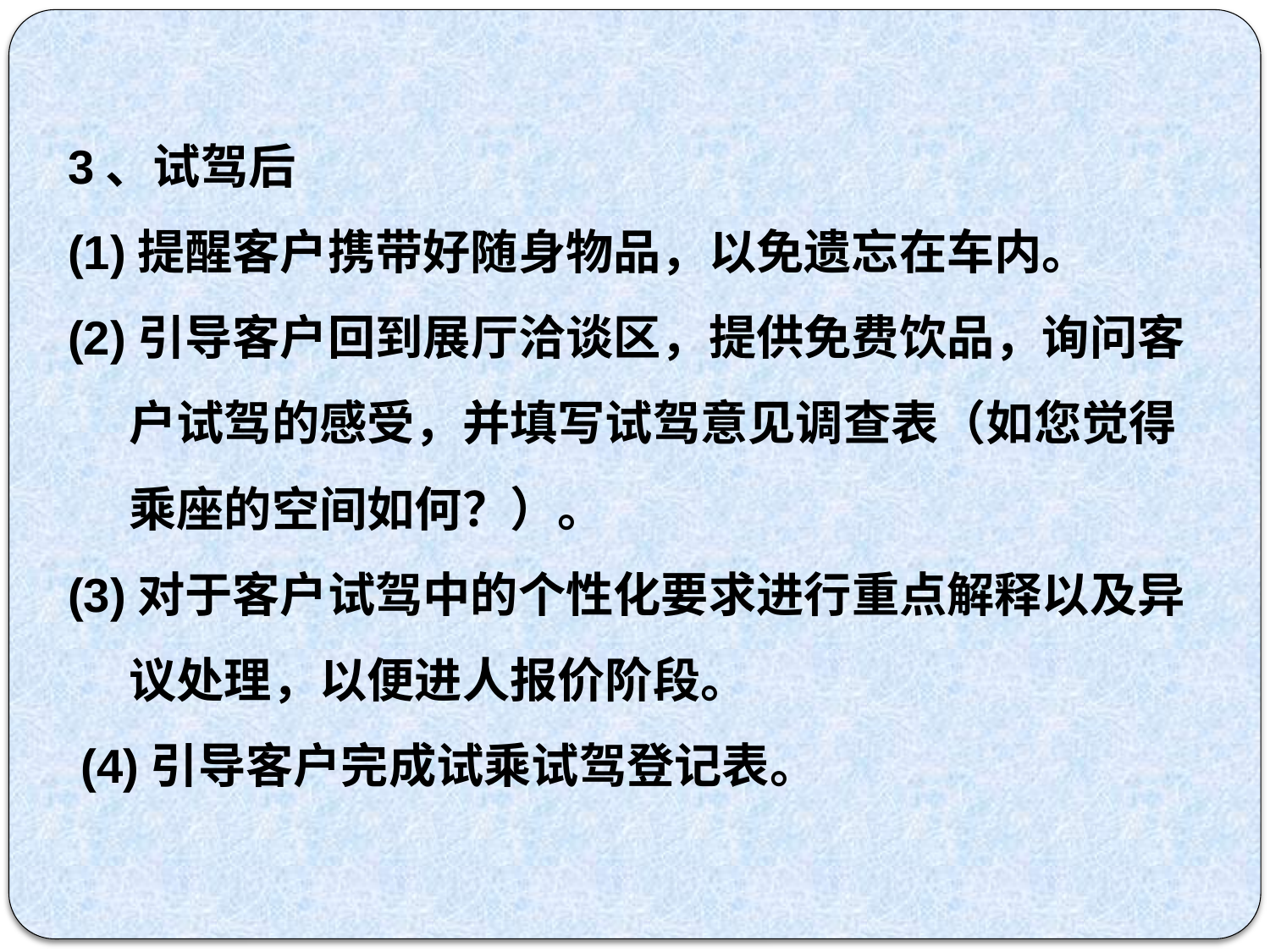

3、试驾后
(1)提醒客户携带好随身物品，以免遗忘在车内。
(2)引导客户回到展厅洽谈区，提供免费饮品，询问客户试驾的感受，并填写试驾意见调查表（如您觉得乘座的空间如何？）。
(3)对于客户试驾中的个性化要求进行重点解释以及异议处理，以便进人报价阶段。
 (4)引导客户完成试乘试驾登记表。